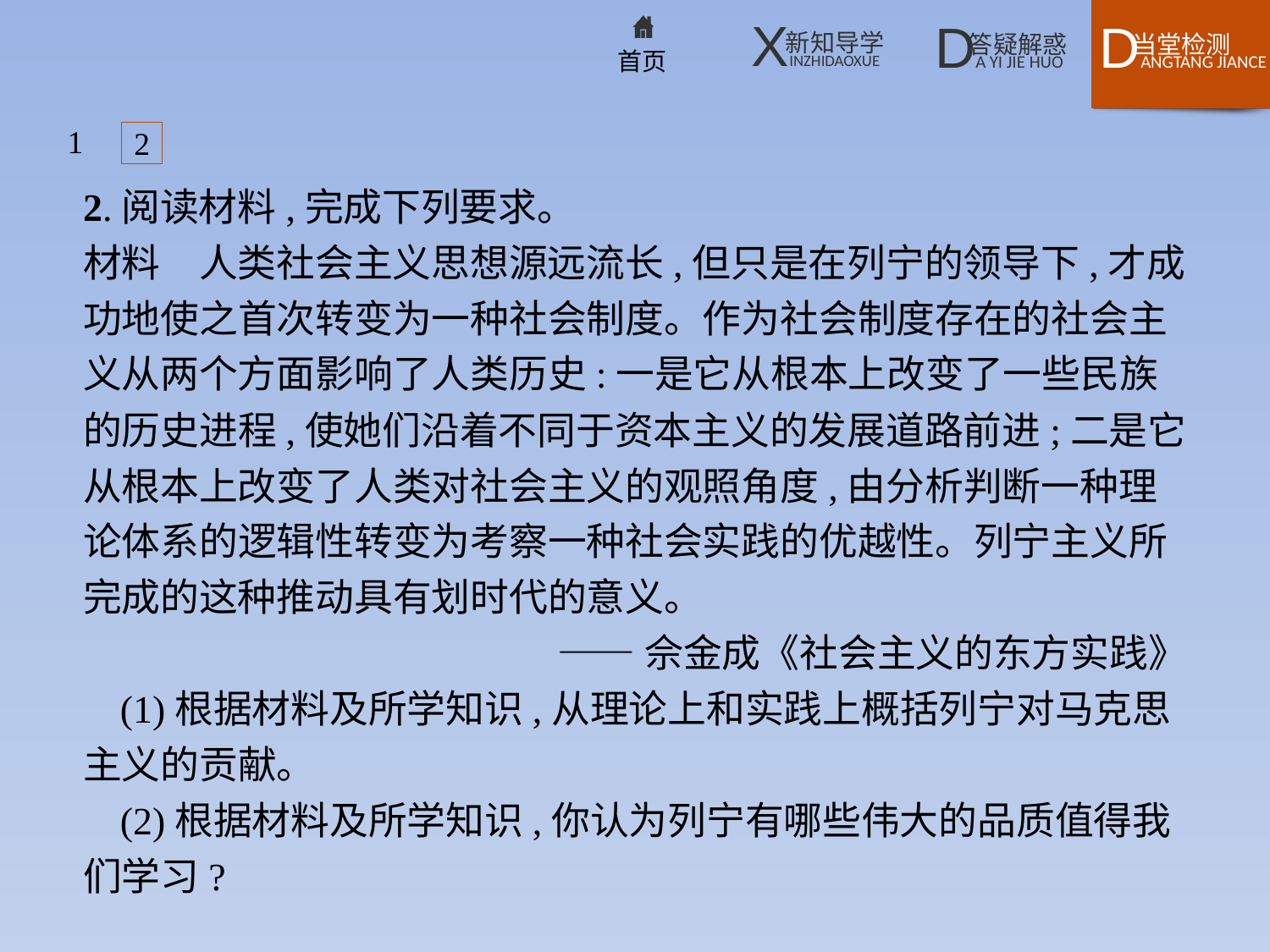

1
2
2.阅读材料,完成下列要求。
材料　人类社会主义思想源远流长,但只是在列宁的领导下,才成功地使之首次转变为一种社会制度。作为社会制度存在的社会主义从两个方面影响了人类历史:一是它从根本上改变了一些民族的历史进程,使她们沿着不同于资本主义的发展道路前进;二是它从根本上改变了人类对社会主义的观照角度,由分析判断一种理论体系的逻辑性转变为考察一种社会实践的优越性。列宁主义所完成的这种推动具有划时代的意义。
——佘金成《社会主义的东方实践》
(1)根据材料及所学知识,从理论上和实践上概括列宁对马克思主义的贡献。
(2)根据材料及所学知识,你认为列宁有哪些伟大的品质值得我们学习?